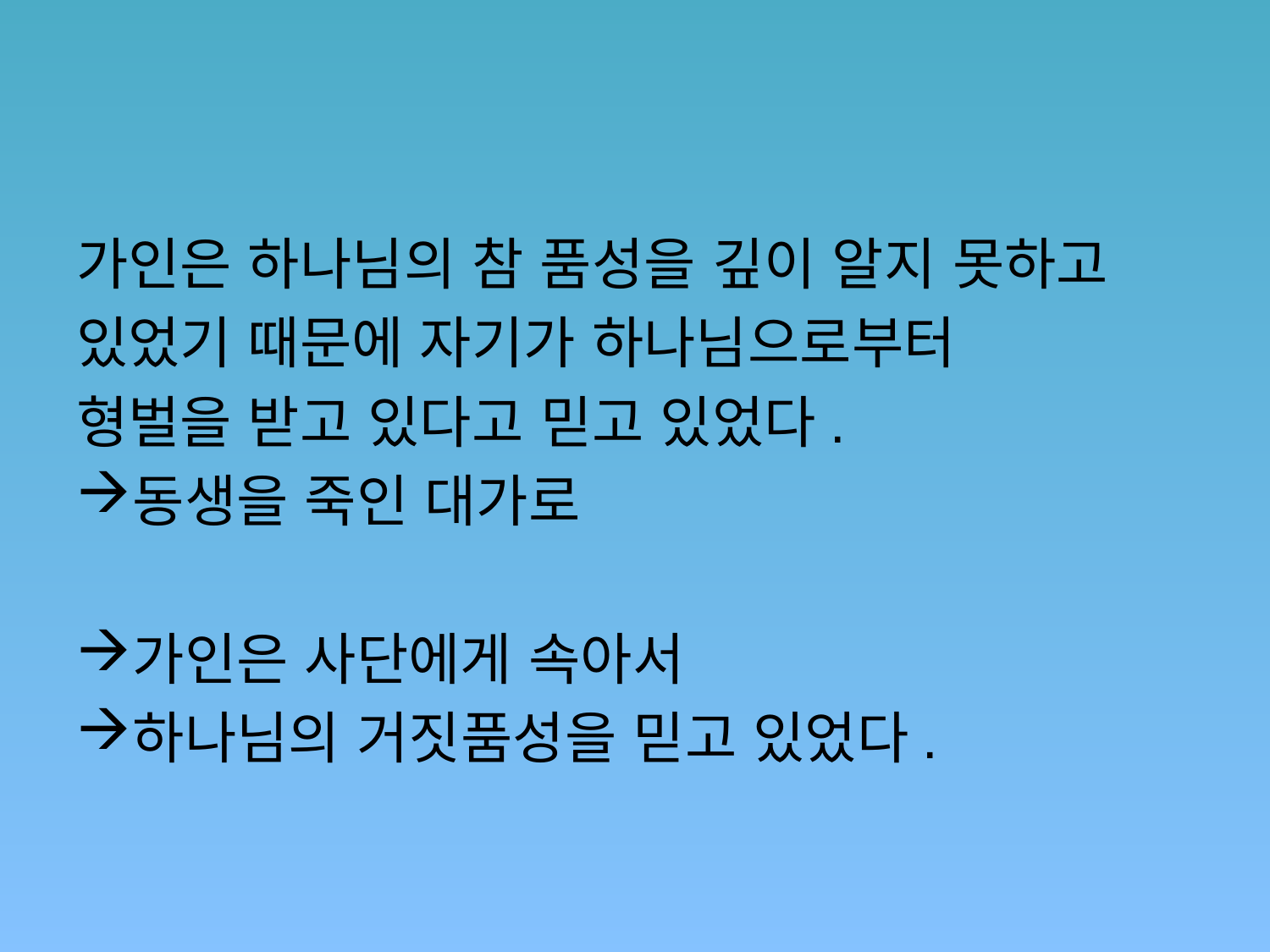

#
가인은 하나님의 참 품성을 깊이 알지 못하고
있었기 때문에 자기가 하나님으로부터
형벌을 받고 있다고 믿고 있었다.
동생을 죽인 대가로

가인은 사단에게 속아서
하나님의 거짓품성을 믿고 있었다.